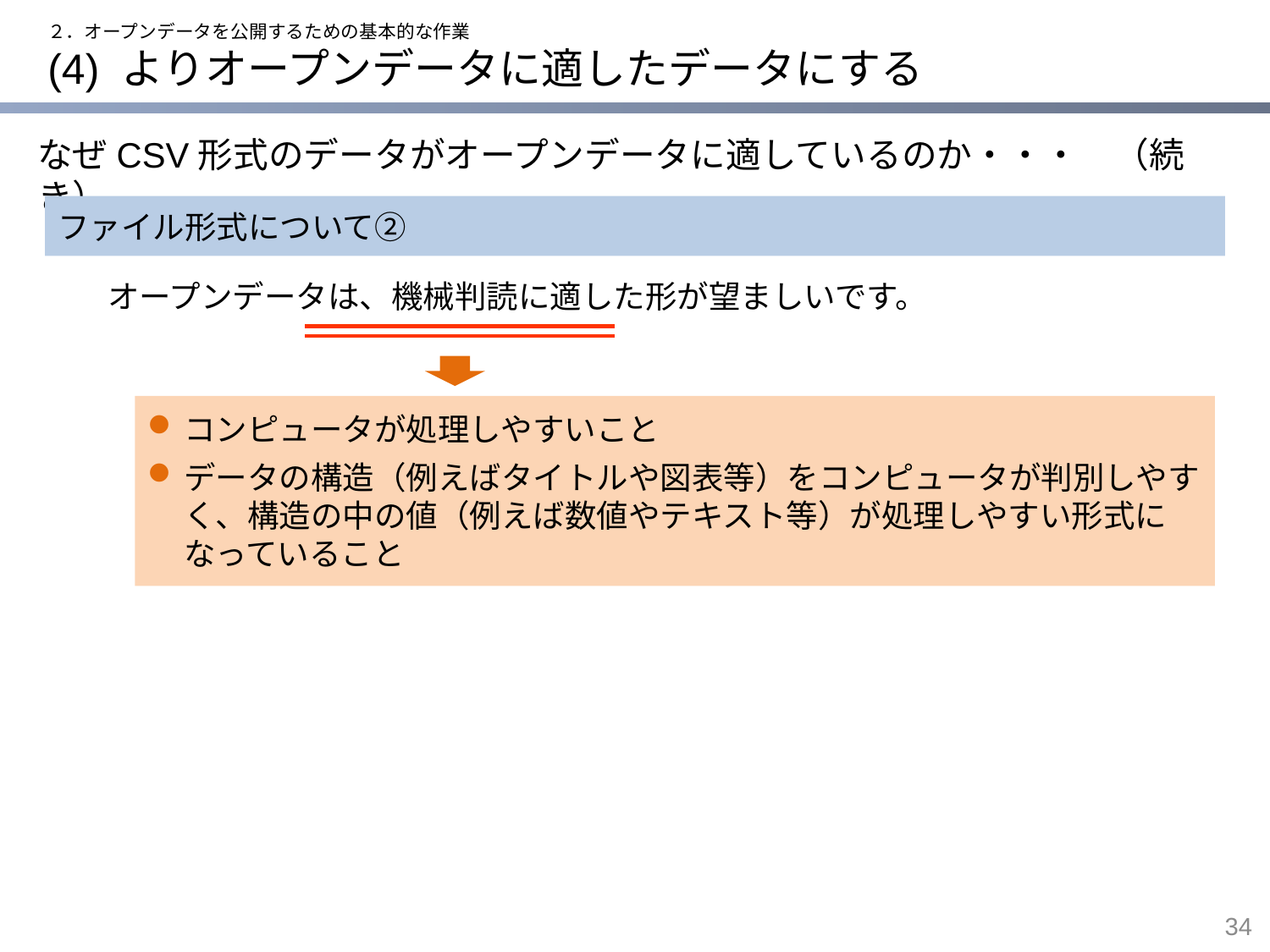

２．オープンデータを公開するための基本的な作業
# (4) よりオープンデータに適したデータにする
なぜCSV形式のデータがオープンデータに適しているのか・・・　（続き）
ファイル形式について②
オープンデータは、機械判読に適した形が望ましいです。

コンピュータが処理しやすいこと
データの構造（例えばタイトルや図表等）をコンピュータが判別しやすく、構造の中の値（例えば数値やテキスト等）が処理しやすい形式になっていること
34